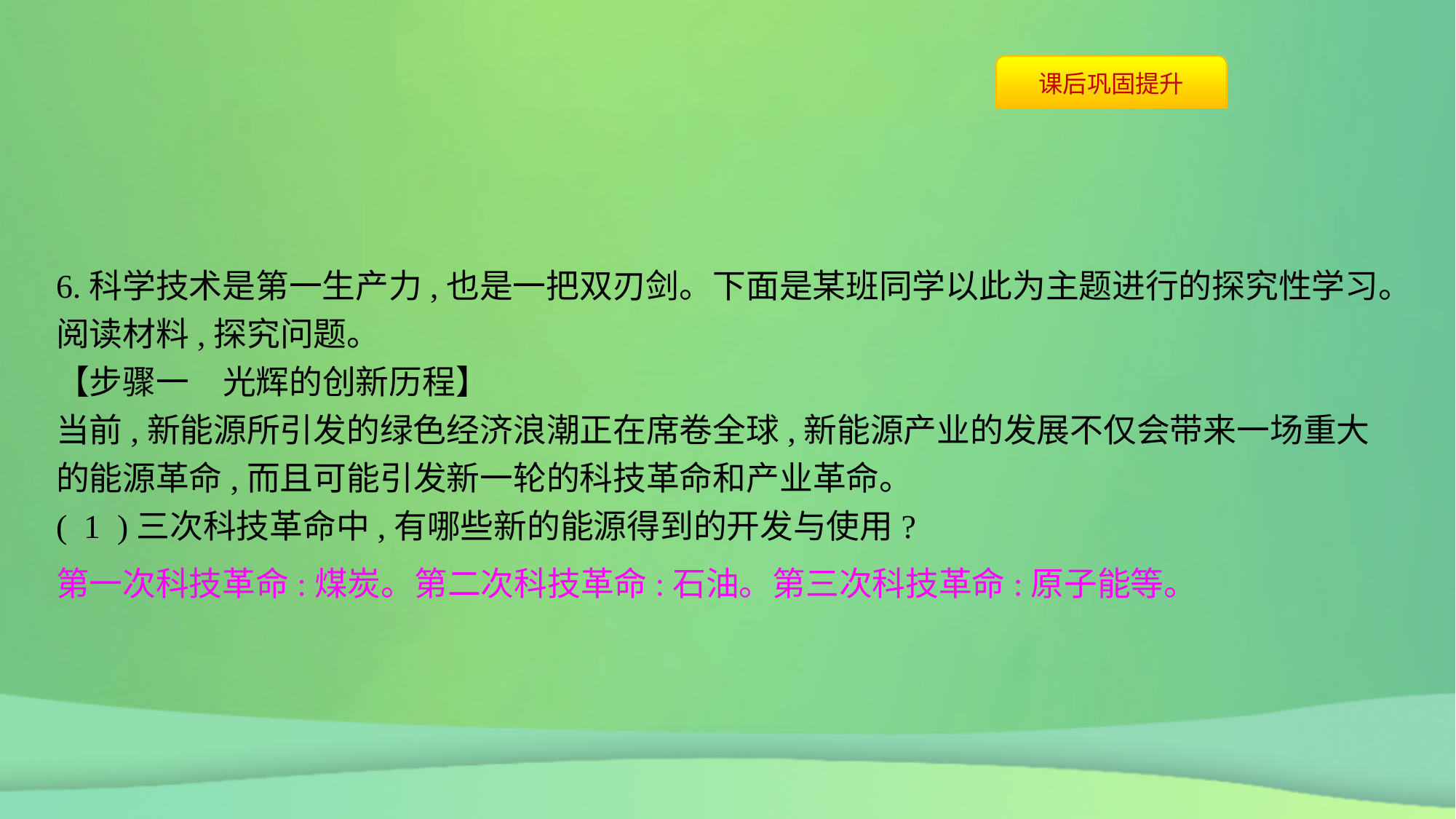

6.科学技术是第一生产力,也是一把双刃剑。下面是某班同学以此为主题进行的探究性学习。阅读材料,探究问题。
【步骤一　光辉的创新历程】
当前,新能源所引发的绿色经济浪潮正在席卷全球,新能源产业的发展不仅会带来一场重大的能源革命,而且可能引发新一轮的科技革命和产业革命。
(  1  )三次科技革命中,有哪些新的能源得到的开发与使用?
第一次科技革命:煤炭。第二次科技革命:石油。第三次科技革命:原子能等。